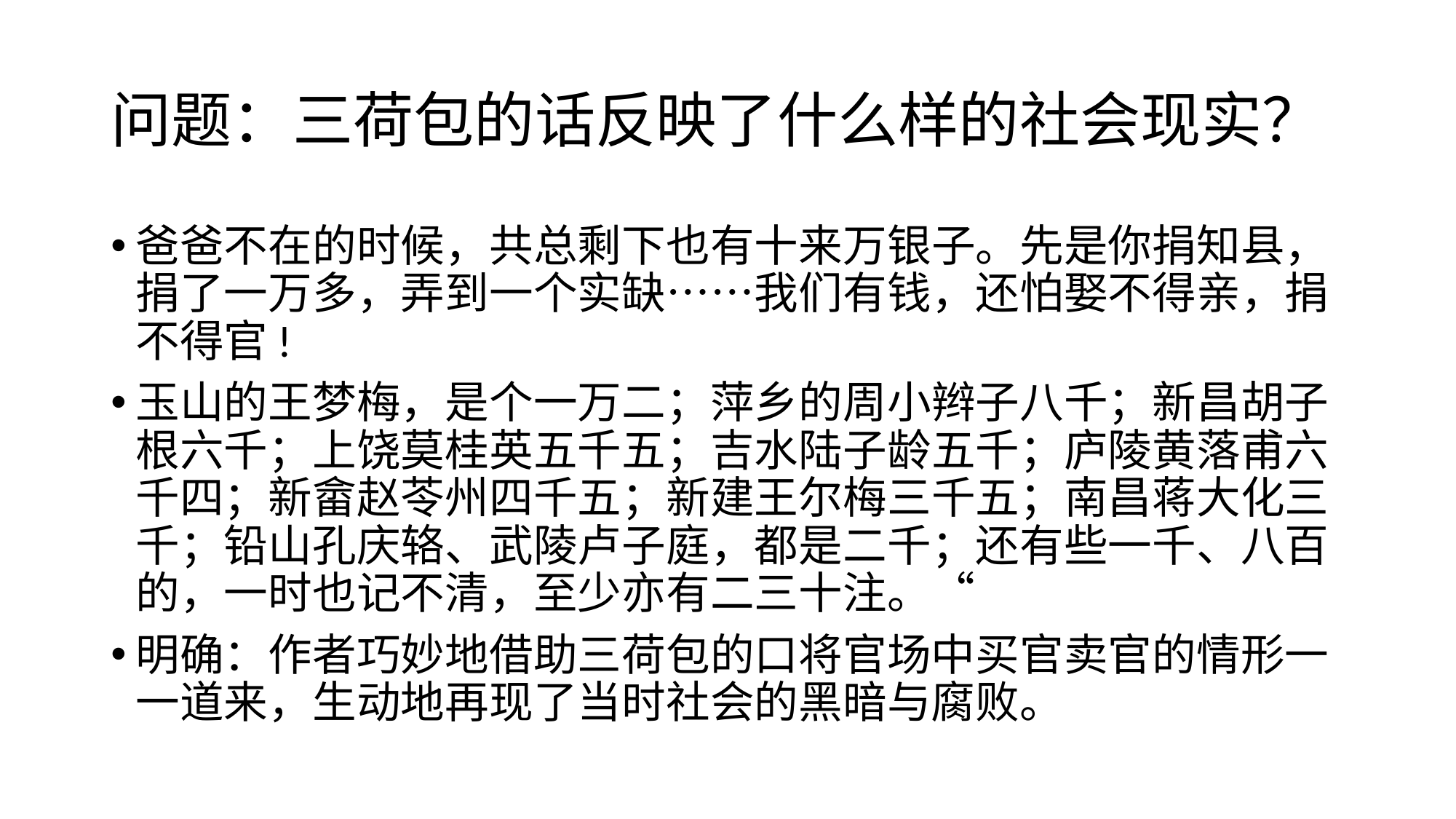

# 问题：三荷包的话反映了什么样的社会现实？
爸爸不在的时候，共总剩下也有十来万银子。先是你捐知县，捐了一万多，弄到一个实缺……我们有钱，还怕娶不得亲，捐不得官!
玉山的王梦梅，是个一万二；萍乡的周小辫子八千；新昌胡子根六千；上饶莫桂英五千五；吉水陆子龄五千；庐陵黄落甫六千四；新畲赵苓州四千五；新建王尔梅三千五；南昌蒋大化三千；铅山孔庆辂、武陵卢子庭，都是二千；还有些一千、八百的，一时也记不清，至少亦有二三十注。“
明确：作者巧妙地借助三荷包的口将官场中买官卖官的情形一一道来，生动地再现了当时社会的黑暗与腐败。